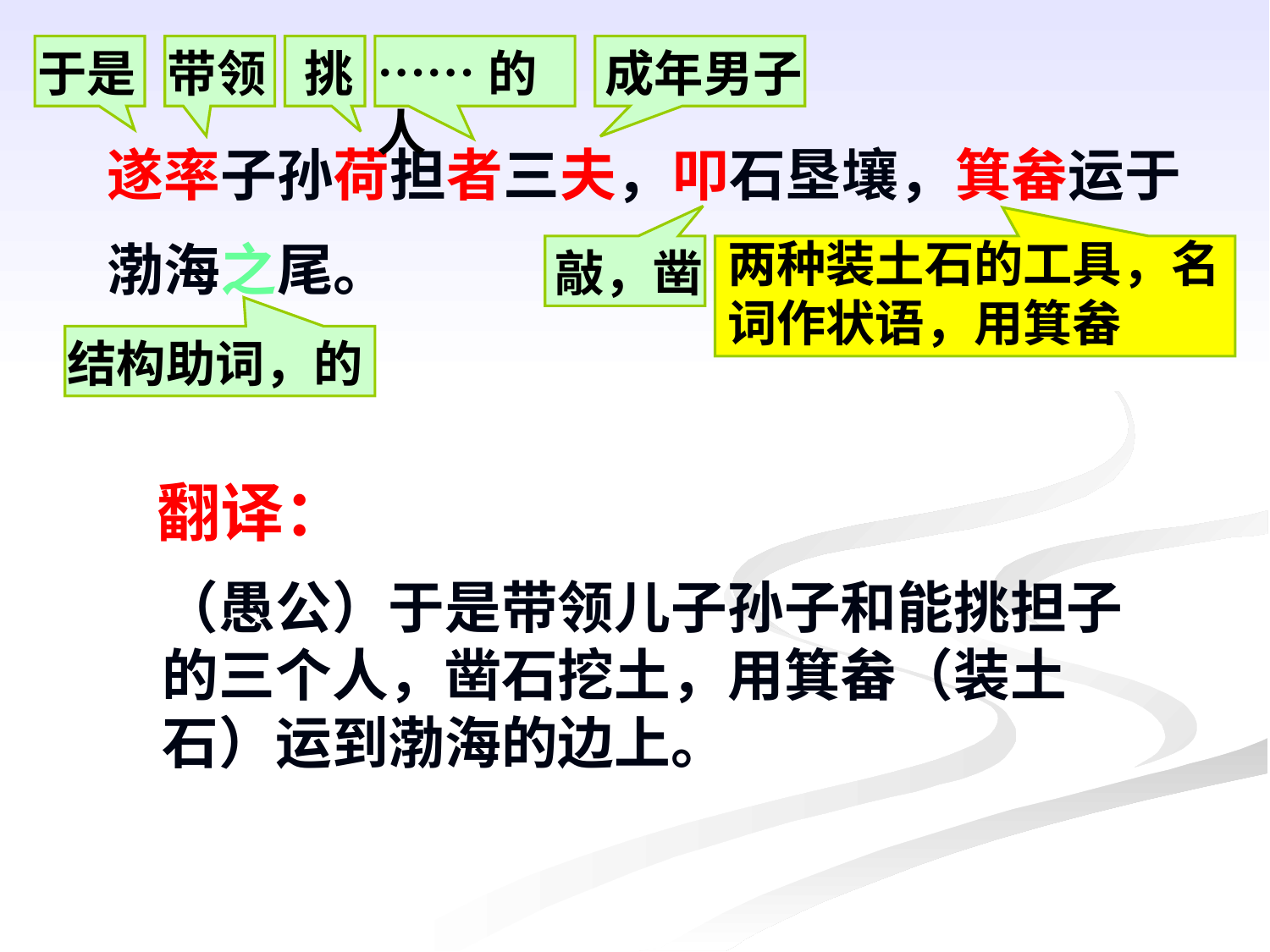

于是

带领

挑
……的人

成年男子

遂率子孙荷担者三夫，叩石垦壤，箕畚运于渤海之尾。
两种装土石的工具，名词作状语，用箕畚
敲，凿

结构助词，的

翻译：
（愚公）于是带领儿子孙子和能挑担子的三个人，凿石挖土，用箕畚（装土石）运到渤海的边上。